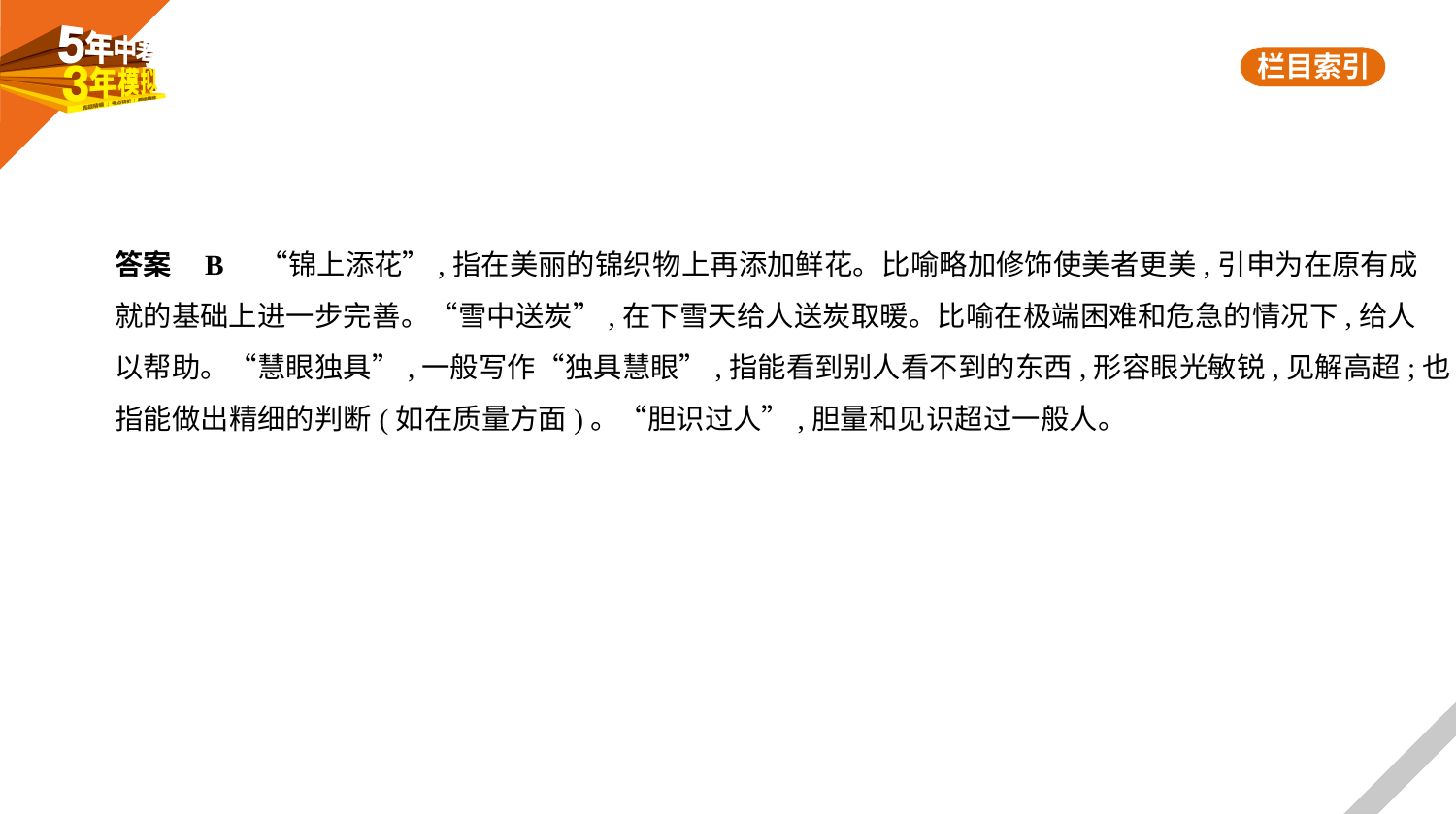

答案    B　“锦上添花”,指在美丽的锦织物上再添加鲜花。比喻略加修饰使美者更美,引申为在原有成
就的基础上进一步完善。“雪中送炭”,在下雪天给人送炭取暖。比喻在极端困难和危急的情况下,给人
以帮助。“慧眼独具”,一般写作“独具慧眼”,指能看到别人看不到的东西,形容眼光敏锐,见解高超;也
指能做出精细的判断(如在质量方面)。“胆识过人”,胆量和见识超过一般人。